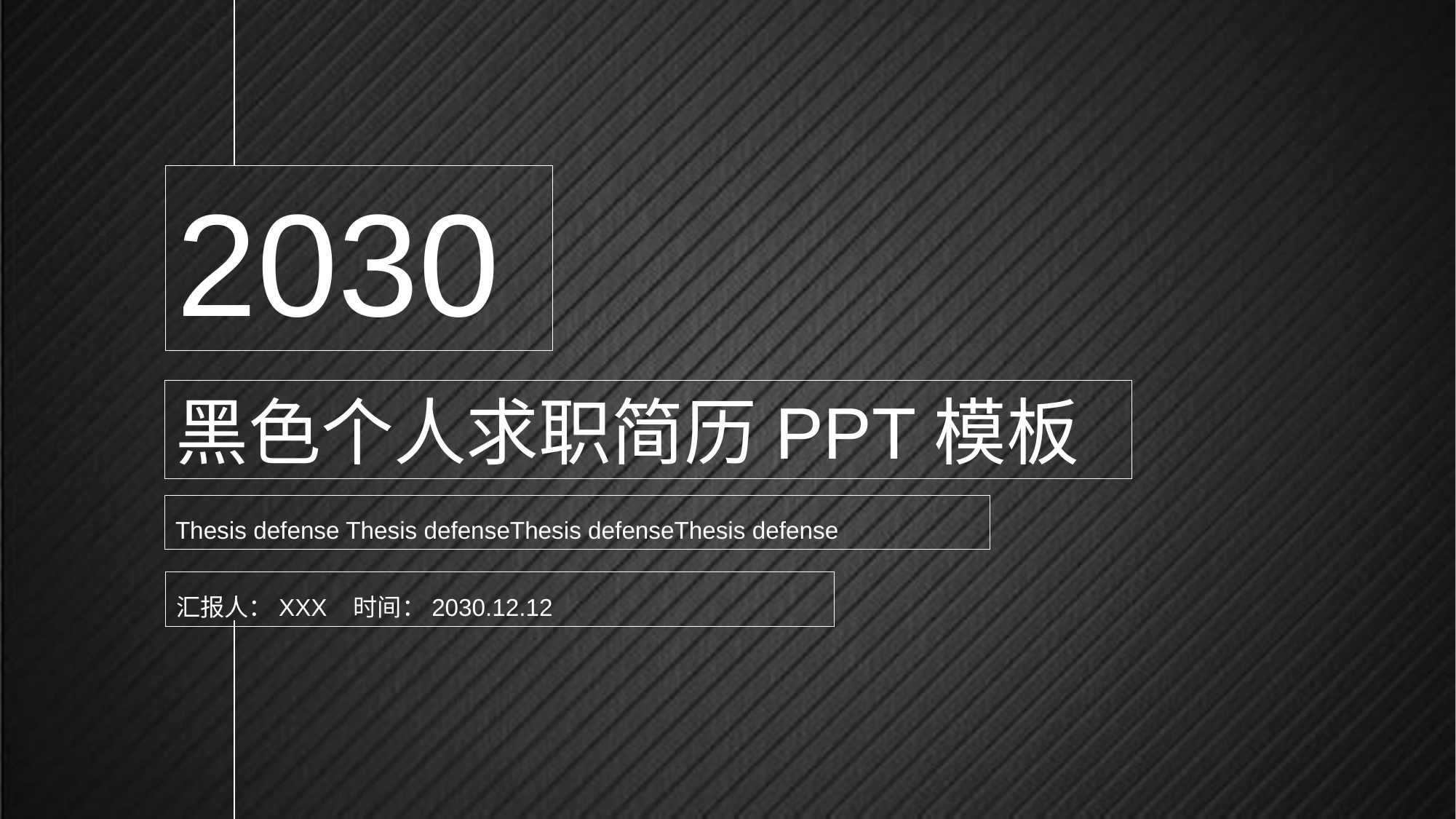

2030
黑色个人求职简历PPT模板
Thesis defense Thesis defenseThesis defenseThesis defense
汇报人：XXX   时间：2030.12.12